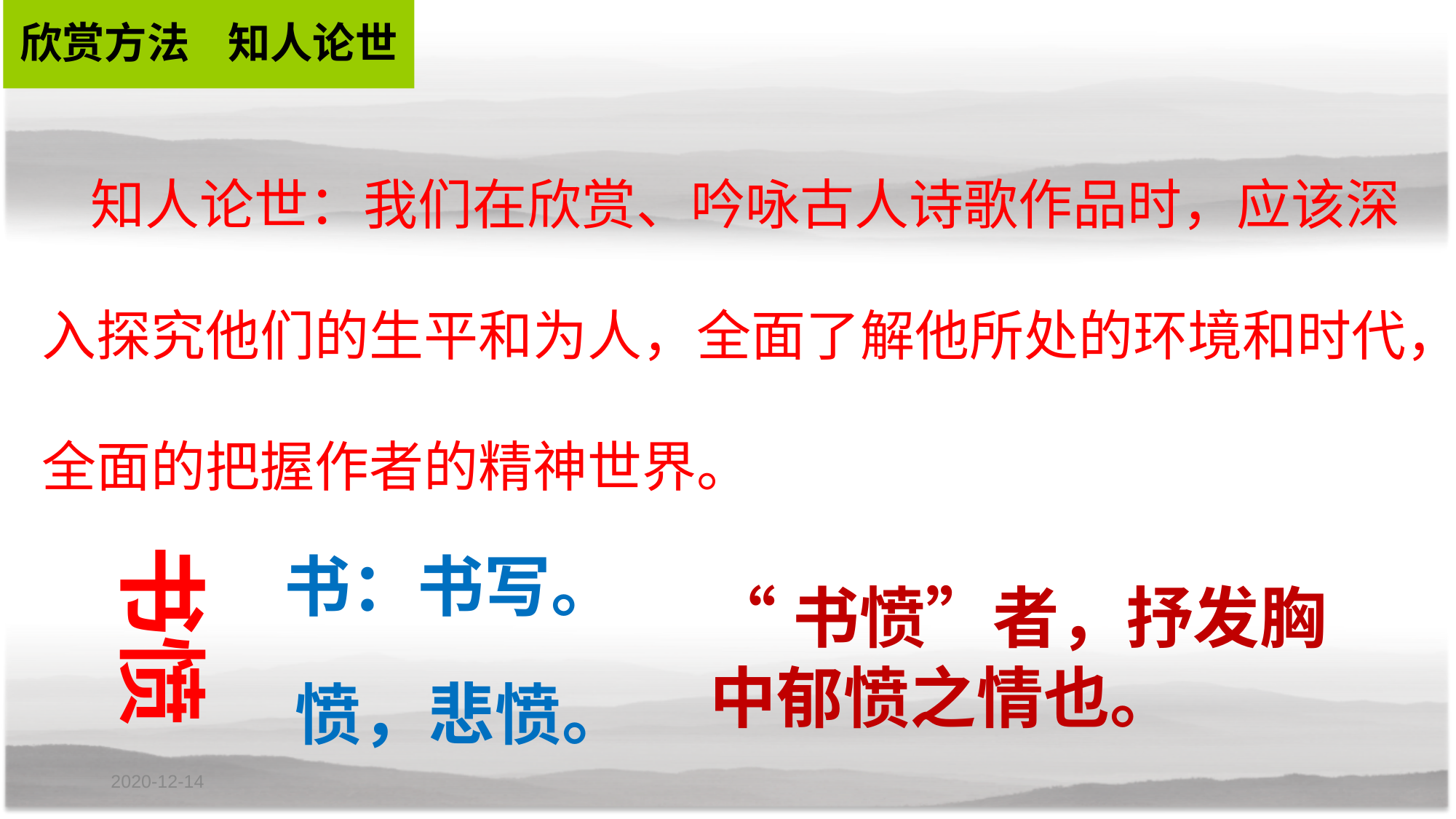

欣赏方法    知人论世
       知人论世：我们在欣赏、吟咏古人诗歌作品时，应该深入探究他们的生平和为人，全面了解他所处的环境和时代，全面的把握作者的精神世界。
书愤
书：书写。
“书愤”者，抒发胸中郁愤之情也。
愤，悲愤。
2020-12-14